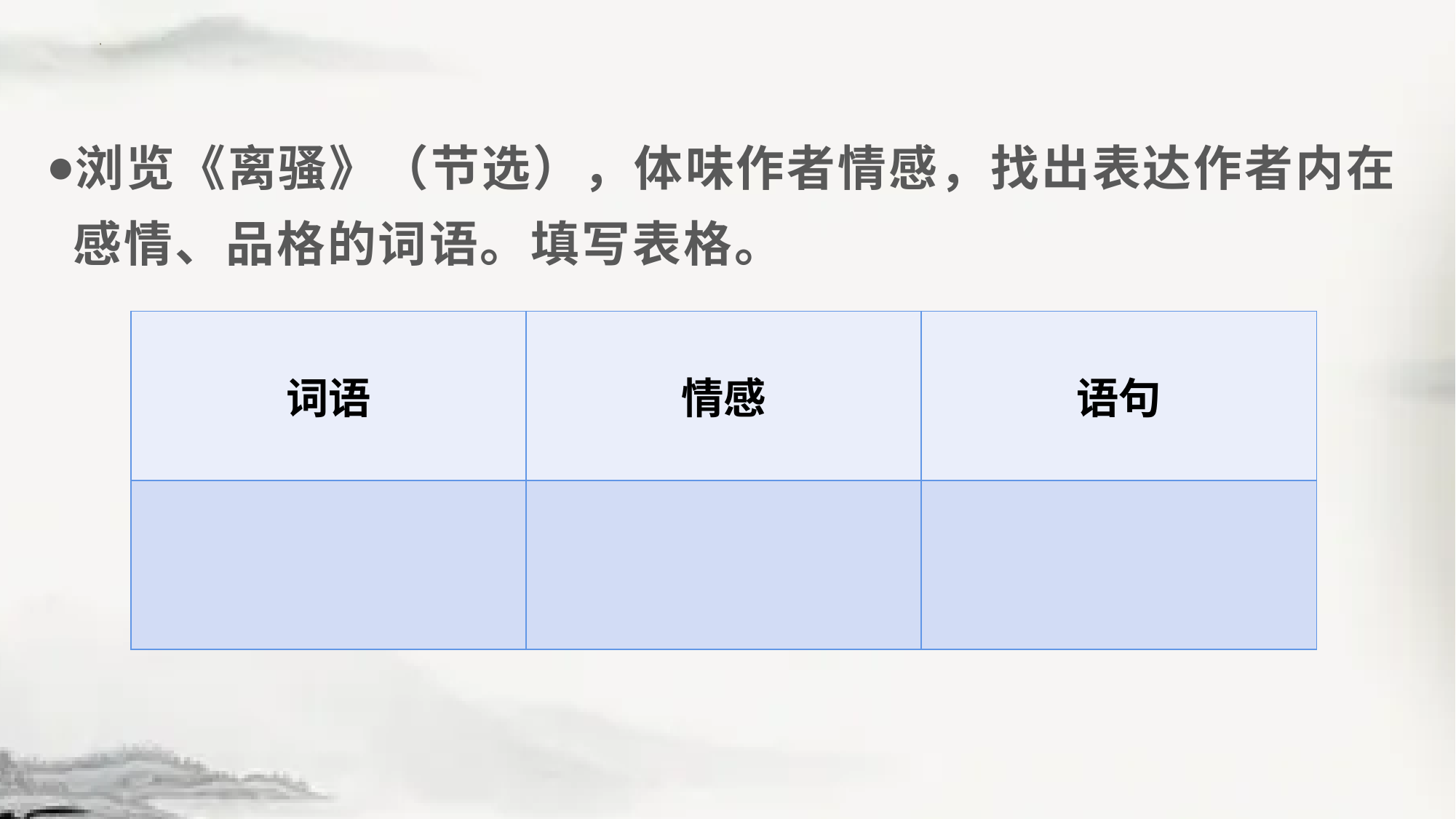

#
浏览《离骚》（节选），体味作者情感，找出表达作者内在感情、品格的词语。填写表格。
| 词语 | 情感 | 语句 |
| --- | --- | --- |
|  |  |  |